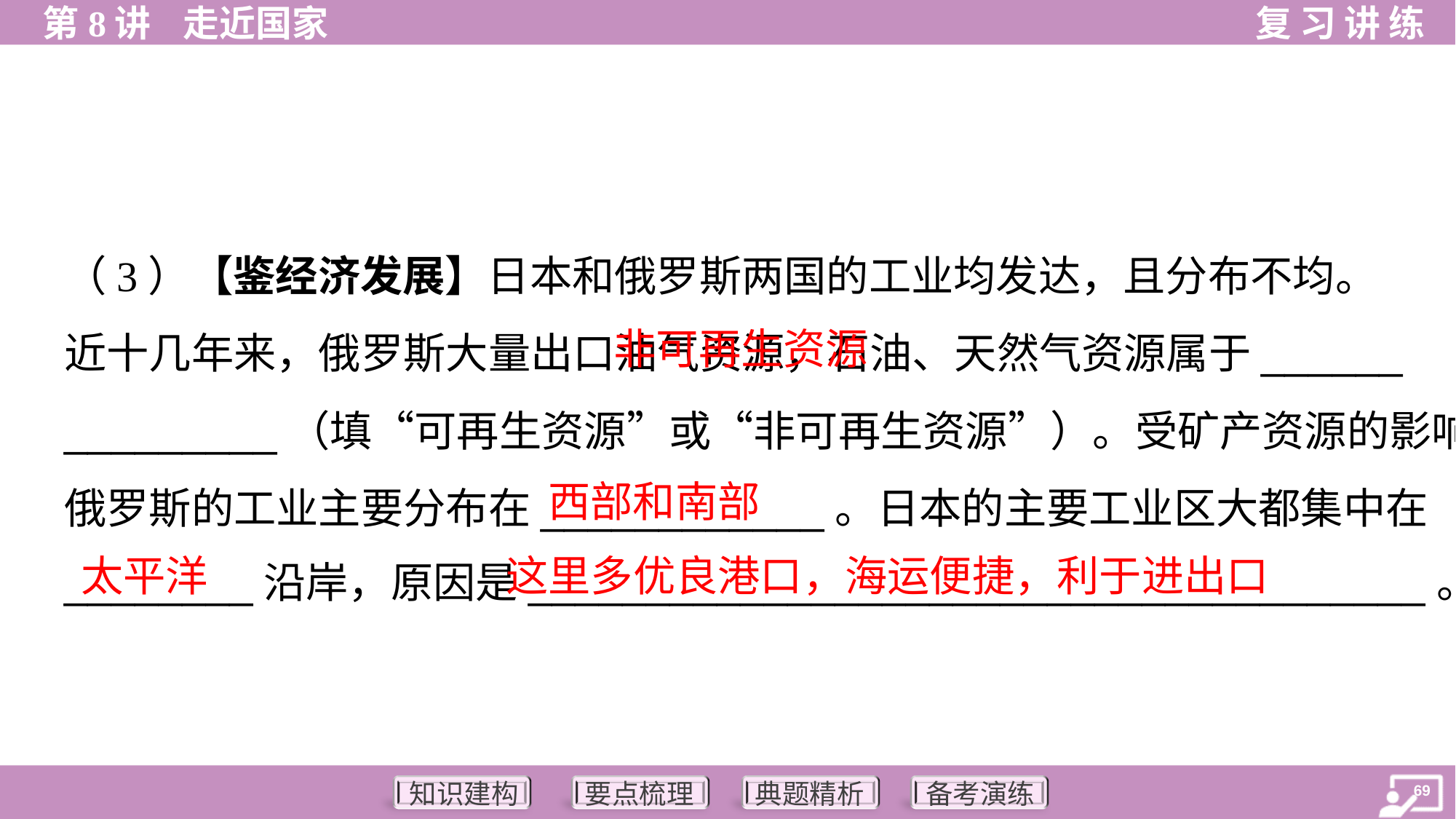

（3）【鉴经济发展】日本和俄罗斯两国的工业均发达，且分布不均。
近十几年来，俄罗斯大量出口油气资源，石油、天然气资源属于______
_________（填“可再生资源”或“非可再生资源”）。受矿产资源的影响，
俄罗斯的工业主要分布在____________。日本的主要工业区大都集中在
________沿岸，原因是______________________________________。
                                                         非可再生资源
西部和南部
太平洋
这里多优良港口，海运便捷，利于进出口